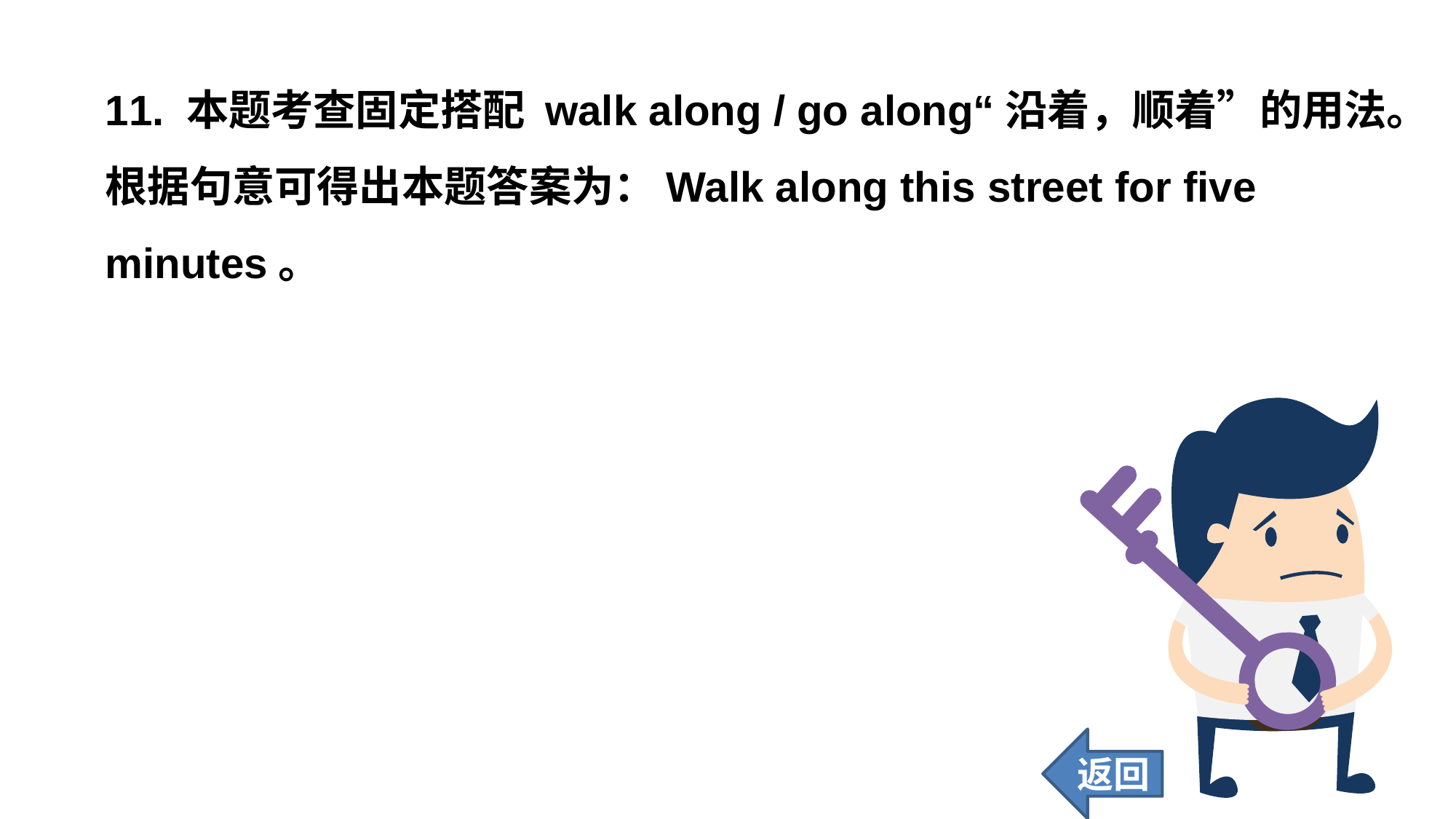

11. 本题考查固定搭配 walk along / go along“沿着，顺着”的用法。根据句意可得出本题答案为：Walk along this street for five minutes。

返回
152